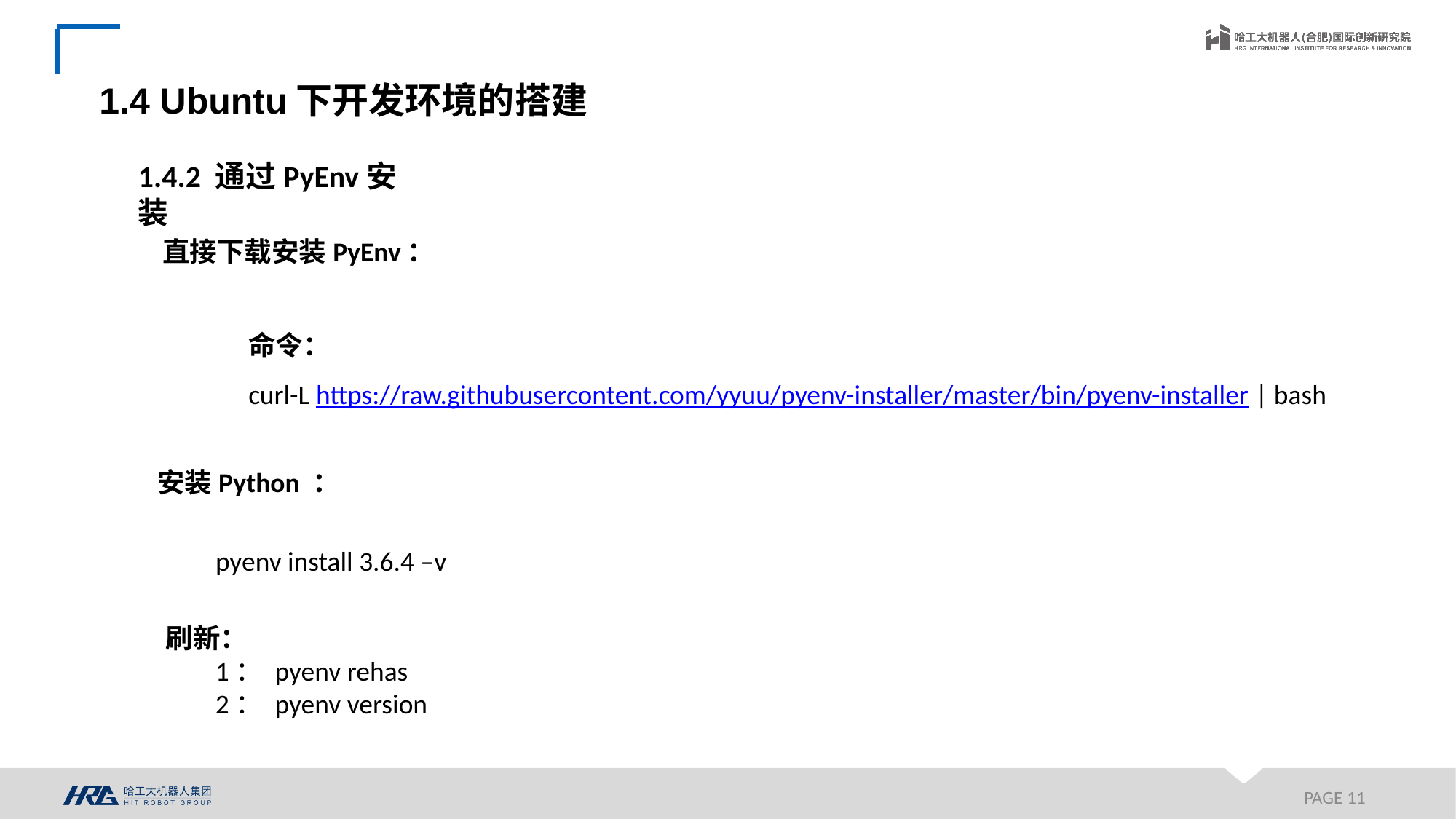

1.4 Ubuntu下开发环境的搭建
1.4.2 通过PyEnv安装
直接下载安装PyEnv：
命令：
curl-L https://raw.githubusercontent.com/yyuu/pyenv-installer/master/bin/pyenv-installer | bash
安装Python ：
pyenv install 3.6.4 –v
刷新：
        1：	pyenv rehas
        2：	pyenv version